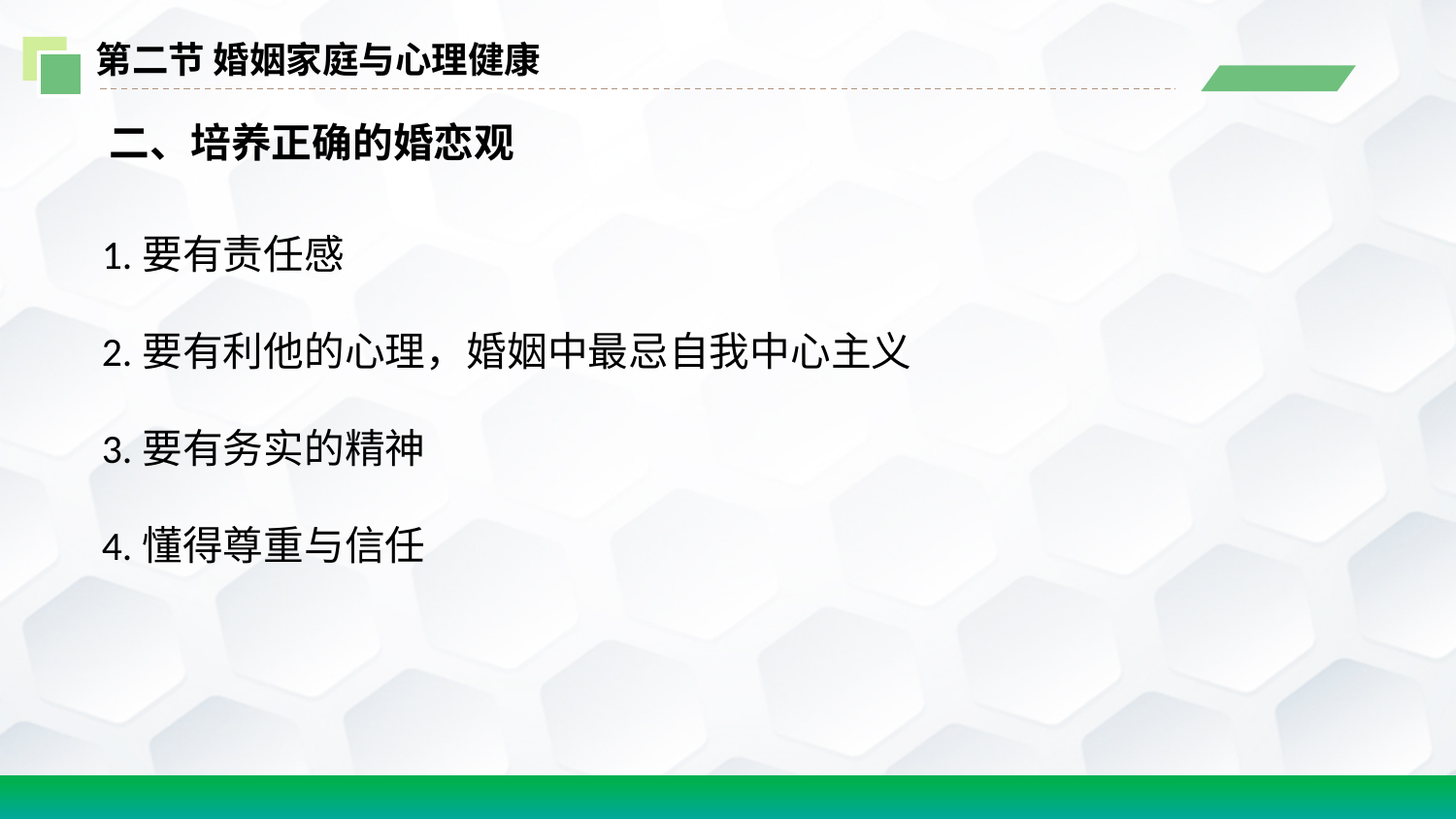

第二节 婚姻家庭与心理健康
 二、培养正确的婚恋观
1.要有责任感
2.要有利他的心理，婚姻中最忌自我中心主义
3.要有务实的精神
4.懂得尊重与信任